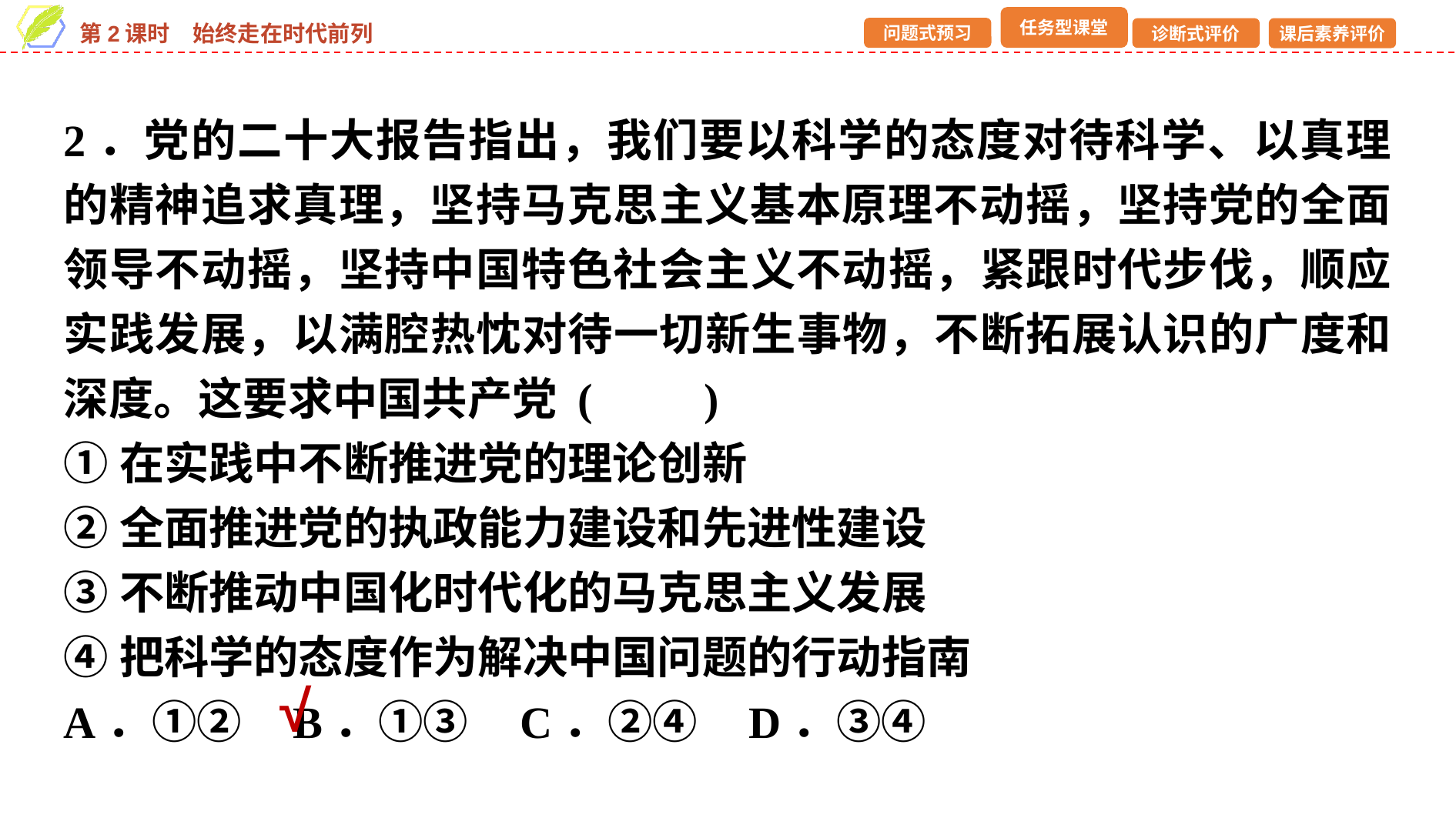

2．党的二十大报告指出，我们要以科学的态度对待科学、以真理的精神追求真理，坚持马克思主义基本原理不动摇，坚持党的全面领导不动摇，坚持中国特色社会主义不动摇，紧跟时代步伐，顺应实践发展，以满腔热忱对待一切新生事物，不断拓展认识的广度和深度。这要求中国共产党 (　　)
①在实践中不断推进党的理论创新
②全面推进党的执政能力建设和先进性建设
③不断推动中国化时代化的马克思主义发展
④把科学的态度作为解决中国问题的行动指南
A．①②    B．①③    C．②④    D．③④
√